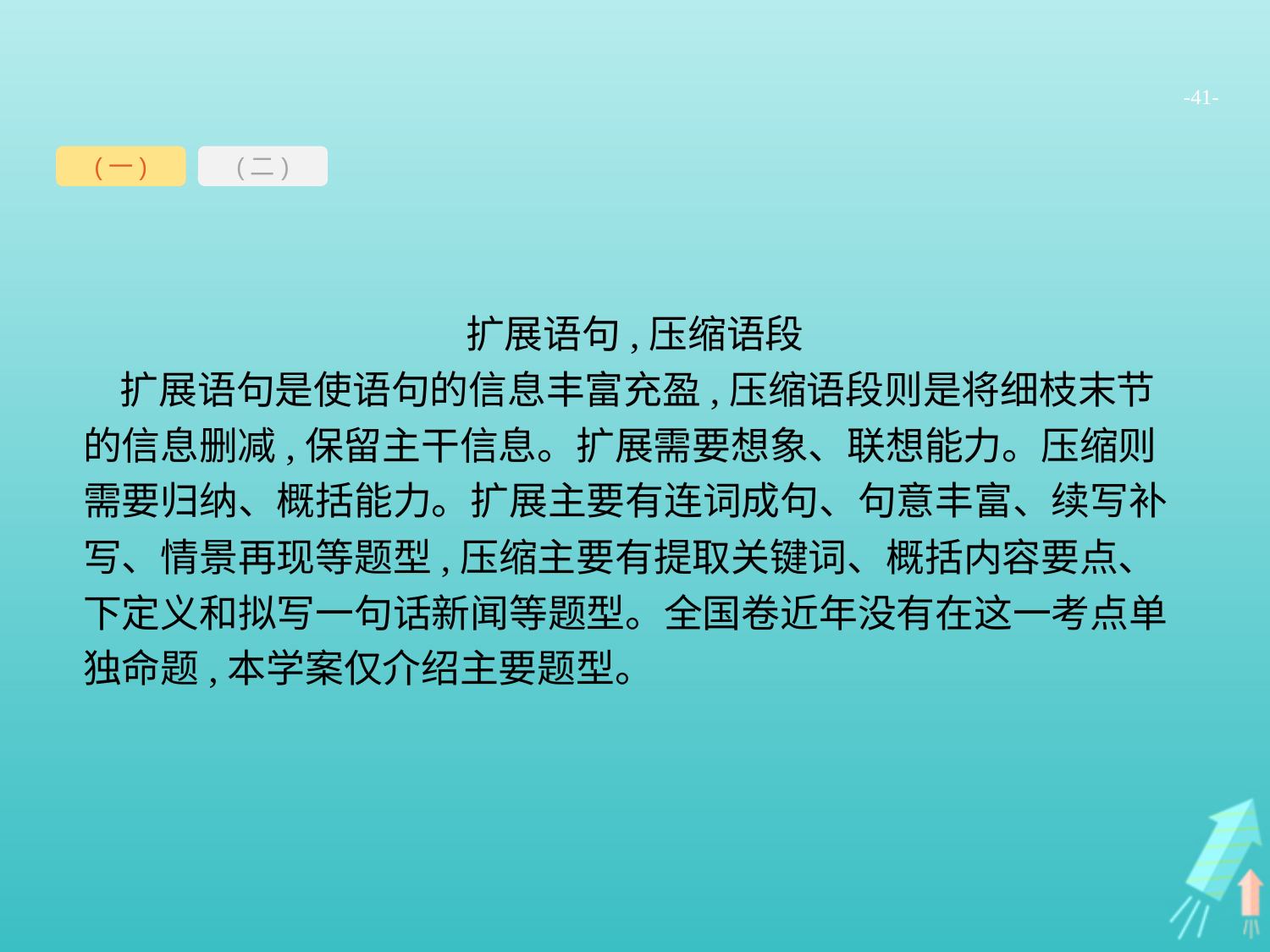

-41-
(一)
(二)
扩展语句,压缩语段
扩展语句是使语句的信息丰富充盈,压缩语段则是将细枝末节的信息删减,保留主干信息。扩展需要想象、联想能力。压缩则需要归纳、概括能力。扩展主要有连词成句、句意丰富、续写补写、情景再现等题型,压缩主要有提取关键词、概括内容要点、下定义和拟写一句话新闻等题型。全国卷近年没有在这一考点单独命题,本学案仅介绍主要题型。